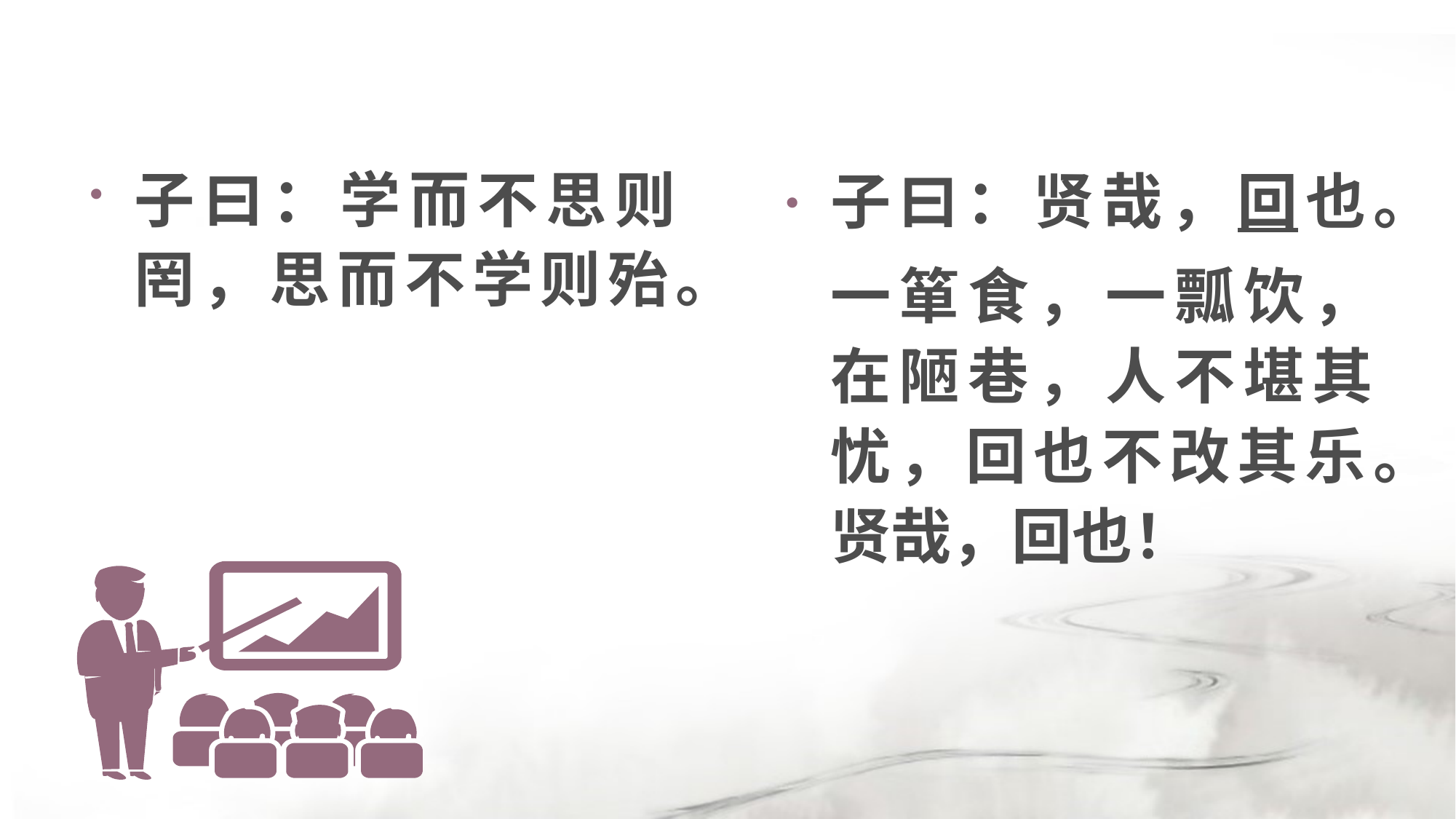

子曰：学而不思则罔，思而不学则殆。

子曰：贤哉，回也。一箪食，一瓢饮，在陋巷，人不堪其忧，回也不改其乐。贤哉，回也！